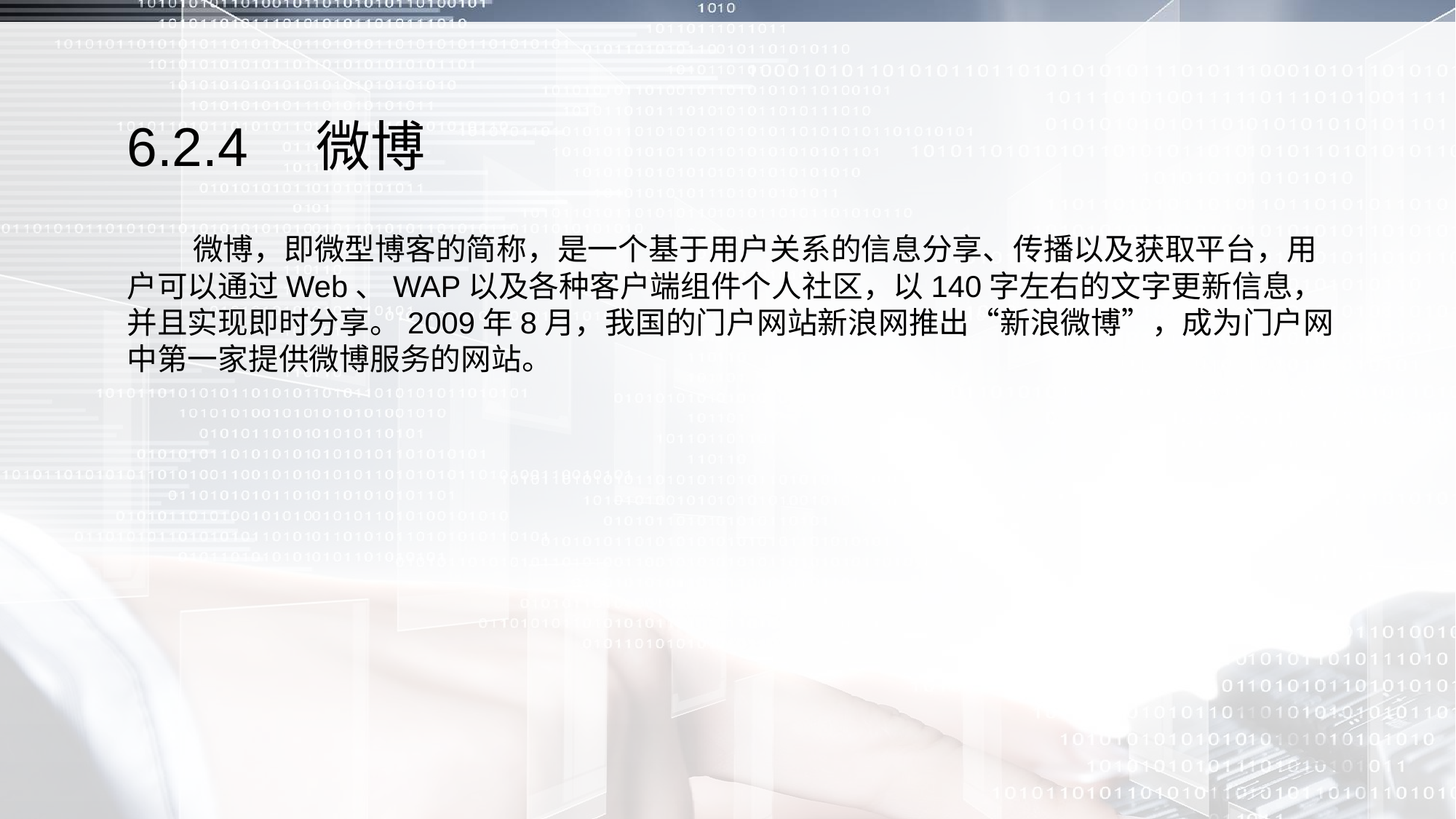

# 6.2.4　微博
       微博，即微型博客的简称，是一个基于用户关系的信息分享、传播以及获取平台，用户可以通过Web、WAP以及各种客户端组件个人社区，以140字左右的文字更新信息，并且实现即时分享。2009年8月，我国的门户网站新浪网推出“新浪微博”，成为门户网中第一家提供微博服务的网站。